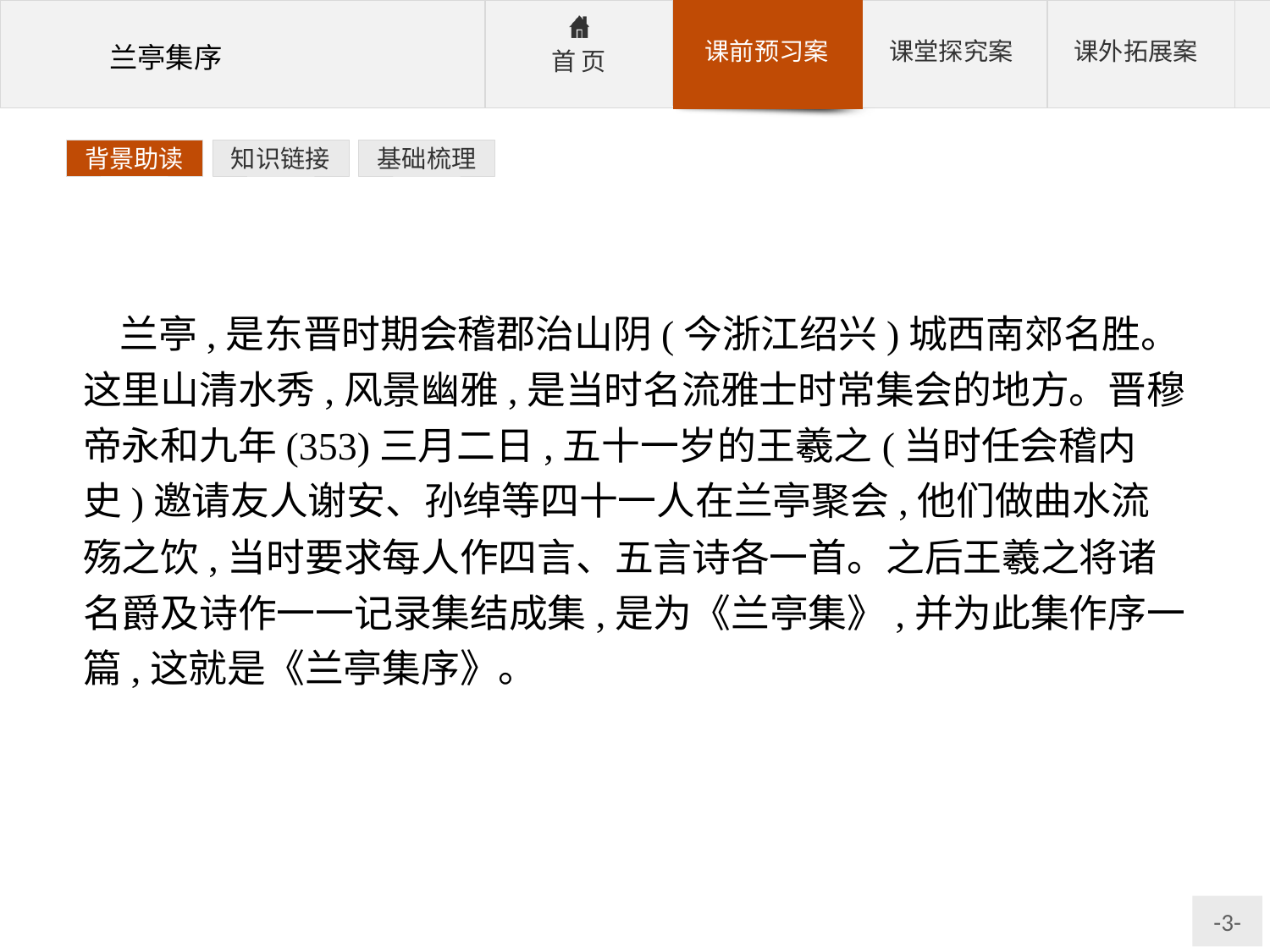

背景助读
知识链接
基础梳理
兰亭,是东晋时期会稽郡治山阴(今浙江绍兴)城西南郊名胜。这里山清水秀,风景幽雅,是当时名流雅士时常集会的地方。晋穆帝永和九年(353)三月二日,五十一岁的王羲之(当时任会稽内史)邀请友人谢安、孙绰等四十一人在兰亭聚会,他们做曲水流殇之饮,当时要求每人作四言、五言诗各一首。之后王羲之将诸名爵及诗作一一记录集结成集,是为《兰亭集》,并为此集作序一篇,这就是《兰亭集序》。